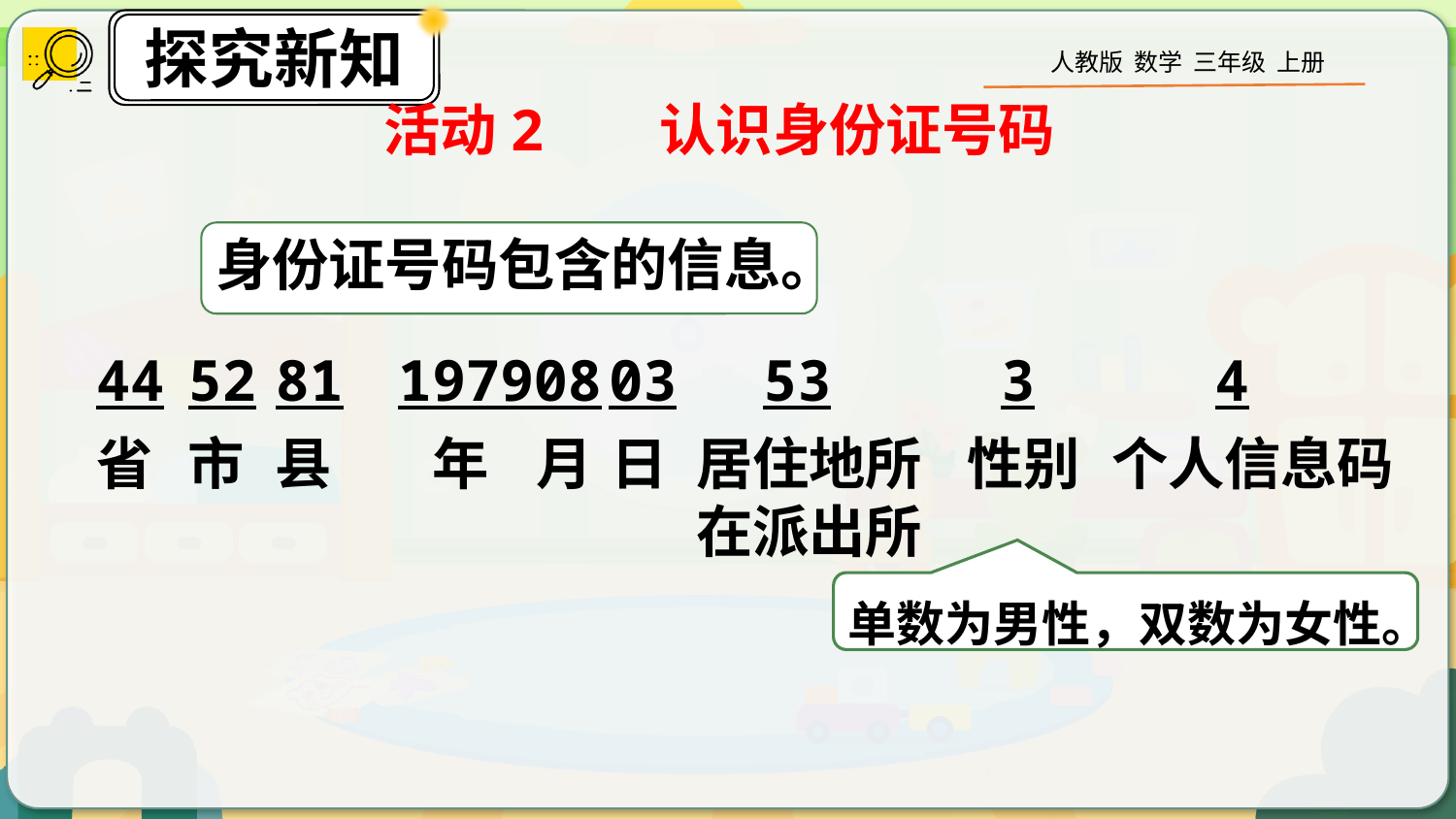

活动2   认识身份证号码

身份证号码包含的信息。
44
52
81
1979
08
03
53
3
4
省
市
县
年
月
日
居住地所在派出所
性别
个人信息码
单数为男性，双数为女性。